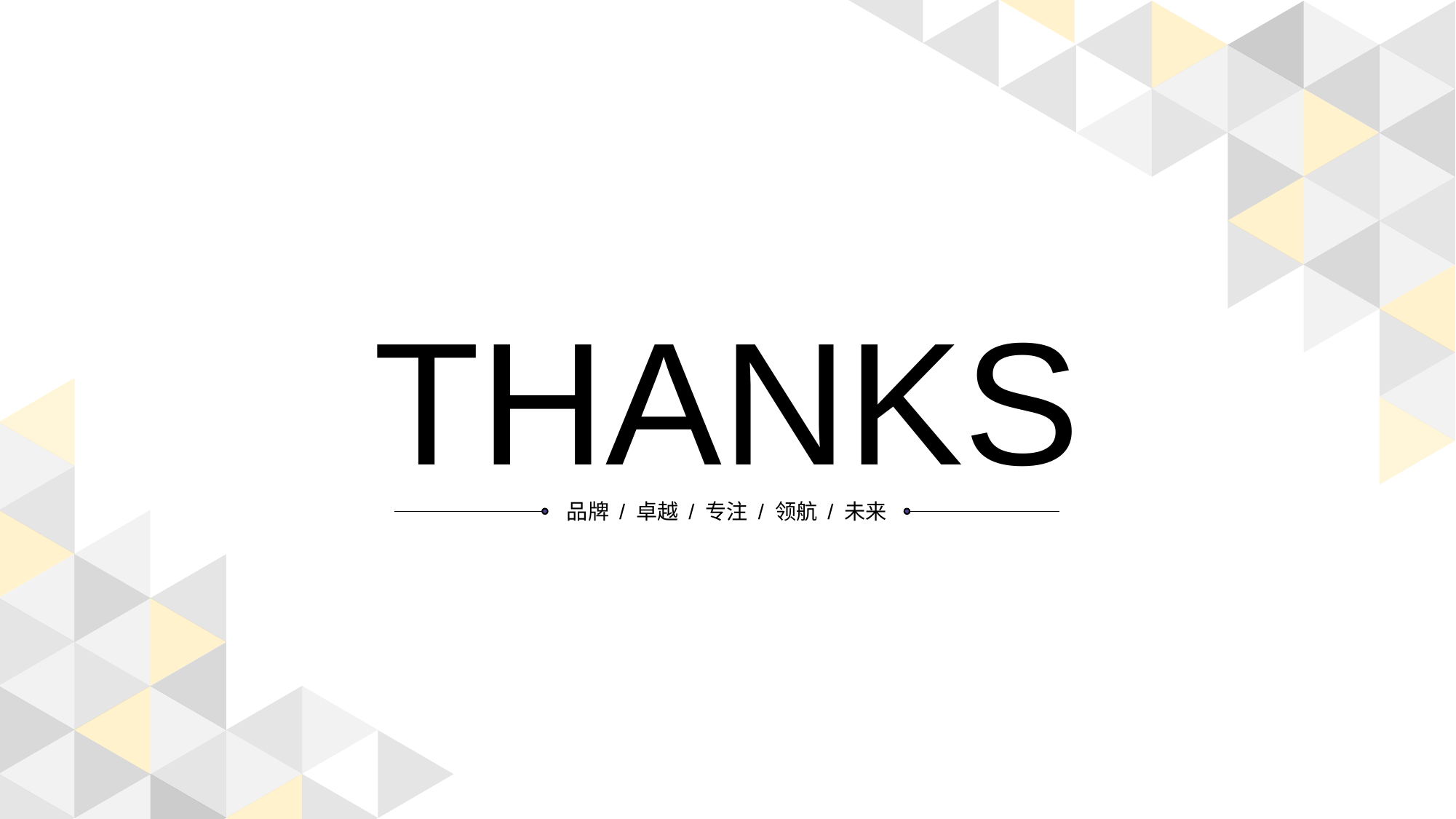

THANKS

品牌 / 卓越 / 专注 / 领航 / 未来